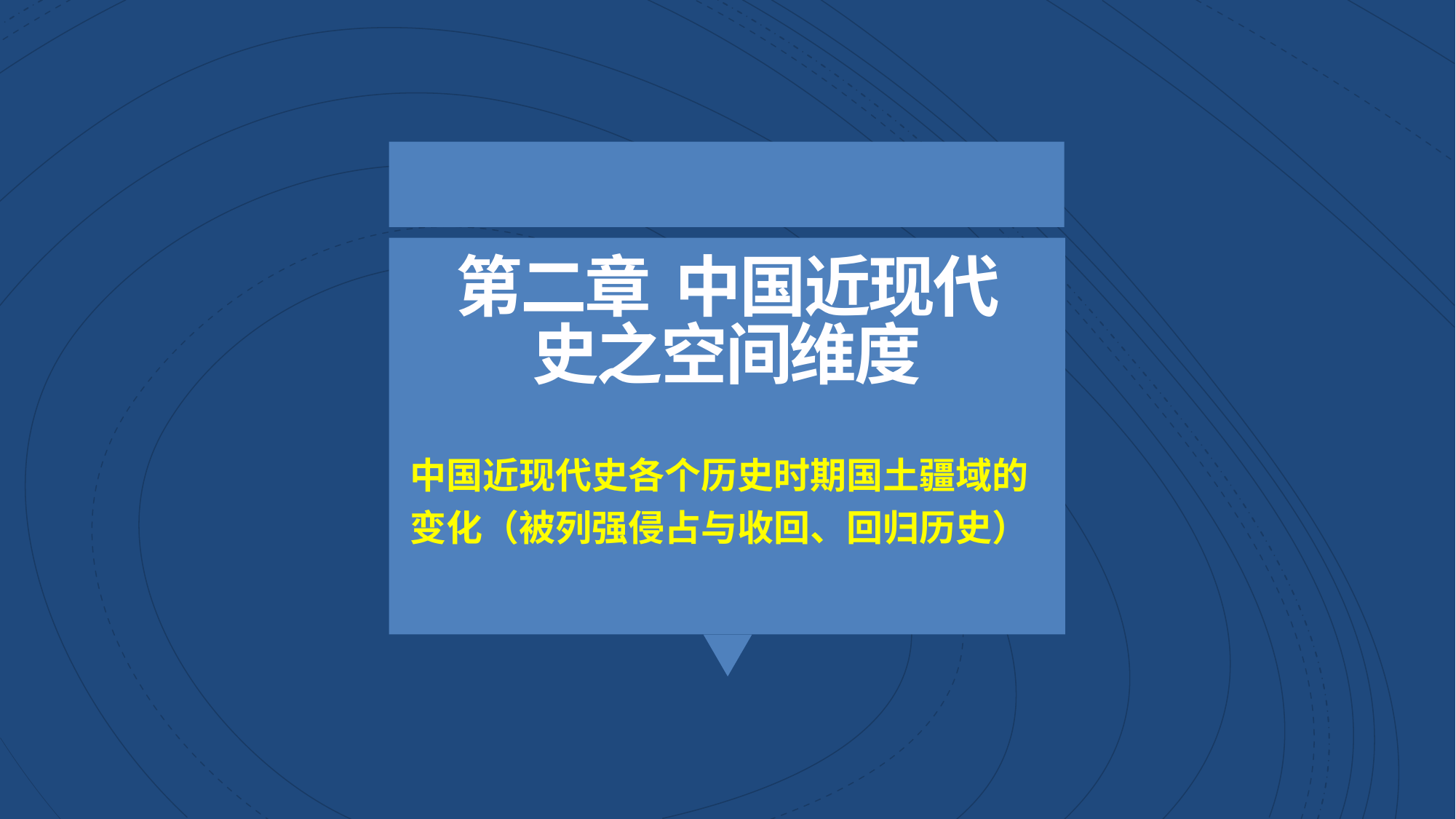

第二章  中国近现代史之空间维度

中国近现代史各个历史时期国土疆域的变化（被列强侵占与收回、回归历史）